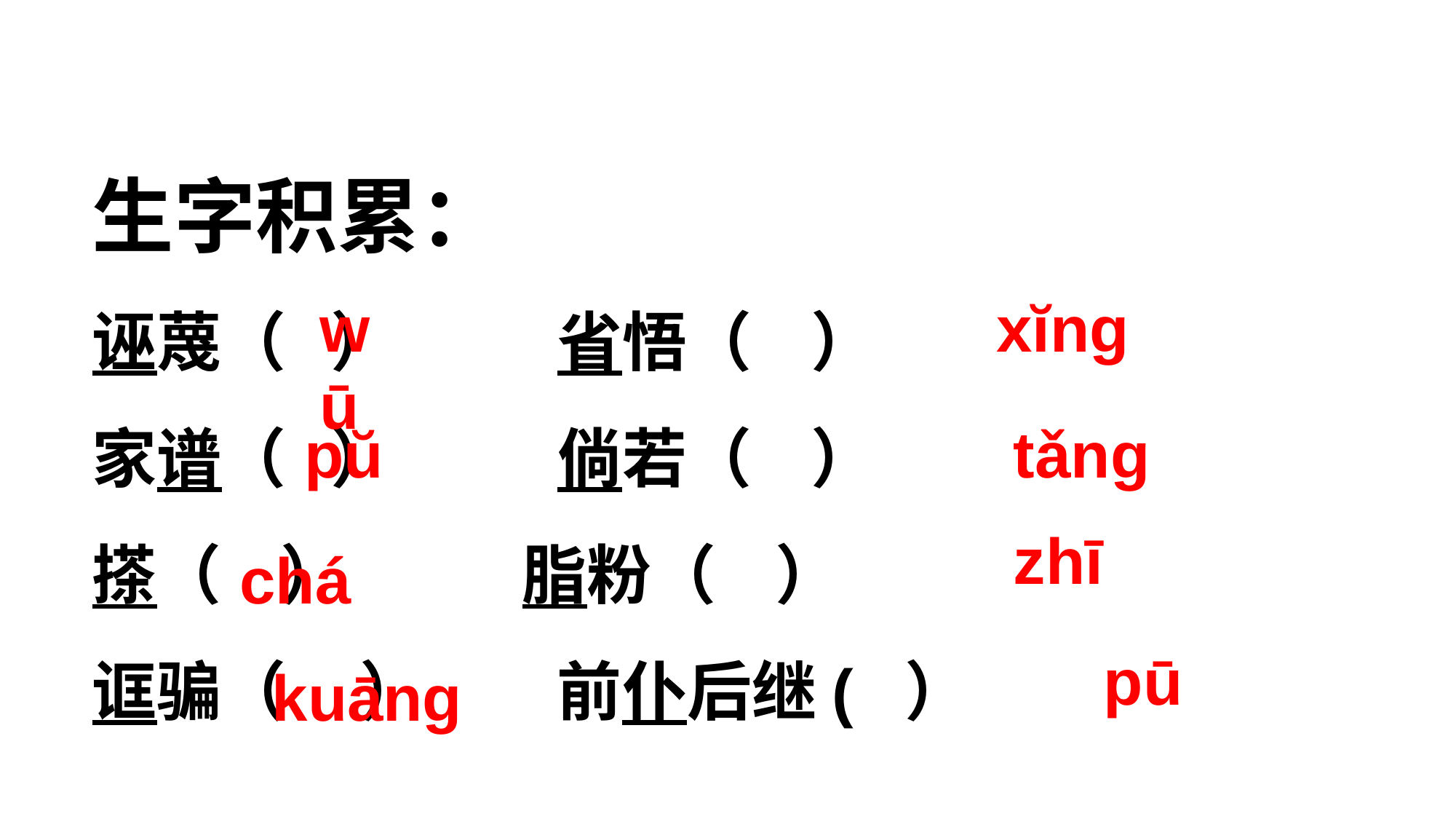

生字积累：
诬蔑（   ）           省悟（    ）
家谱（   ）           倘若（    ）
搽（    ）            脂粉（    ）
诓骗（     ）         前仆后继(  ）
wū
xĭnɡ
pŭ
tǎnɡ
zhī
chá
pū
 kuānɡ